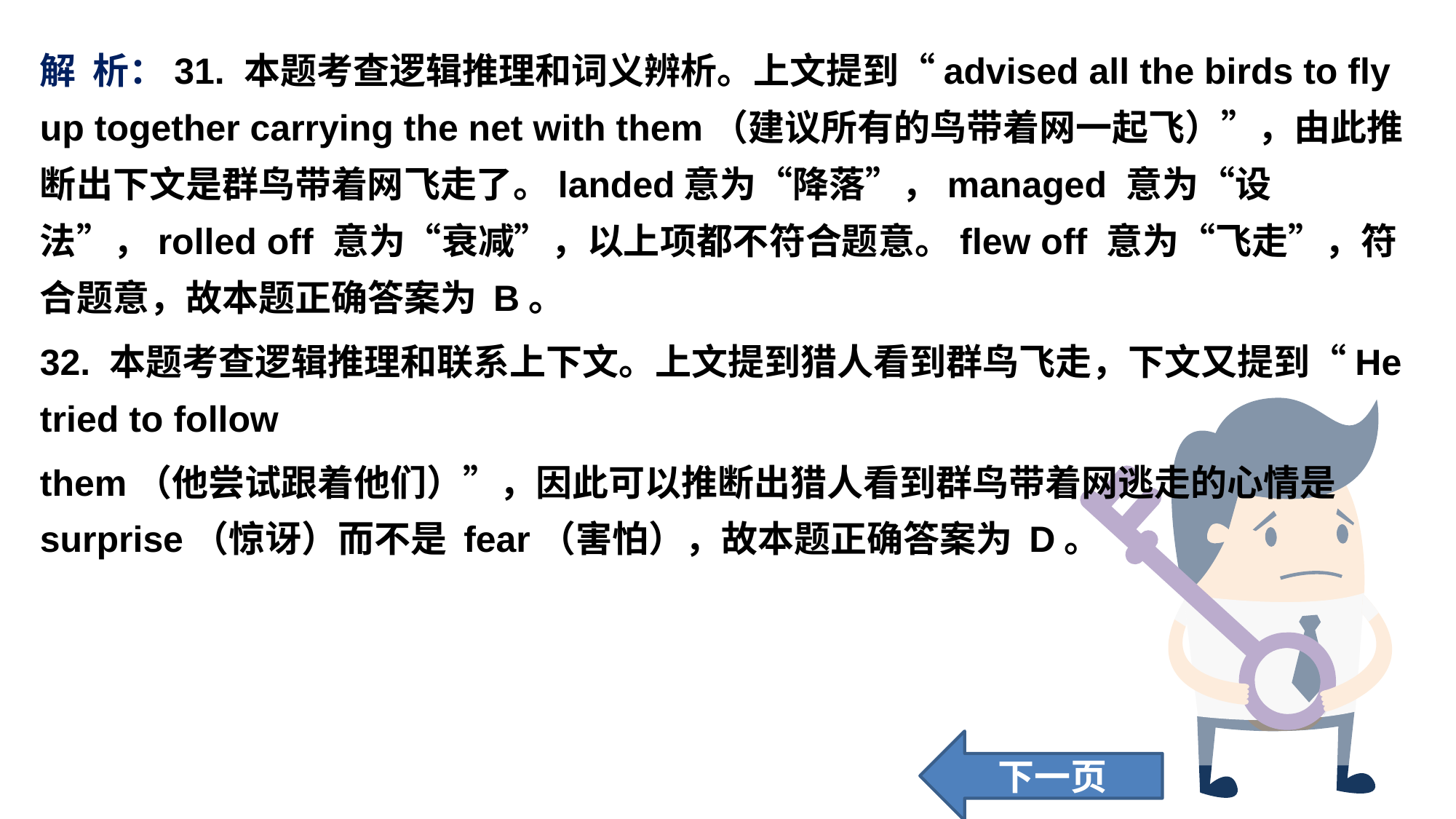

解  析：31. 本题考查逻辑推理和词义辨析。上文提到“advised all the birds to fly up together carrying the net with them（建议所有的鸟带着网一起飞）”，由此推断出下文是群鸟带着网飞走了。landed意为“降落”，managed 意为“设法”，rolled off 意为“衰减”，以上项都不符合题意。flew off 意为“飞走”，符合题意，故本题正确答案为 B。
32. 本题考查逻辑推理和联系上下文。上文提到猎人看到群鸟飞走，下文又提到“He tried to follow
them（他尝试跟着他们）”，因此可以推断出猎人看到群鸟带着网逃走的心情是 surprise（惊讶）而不是 fear（害怕），故本题正确答案为 D。

下一页
128